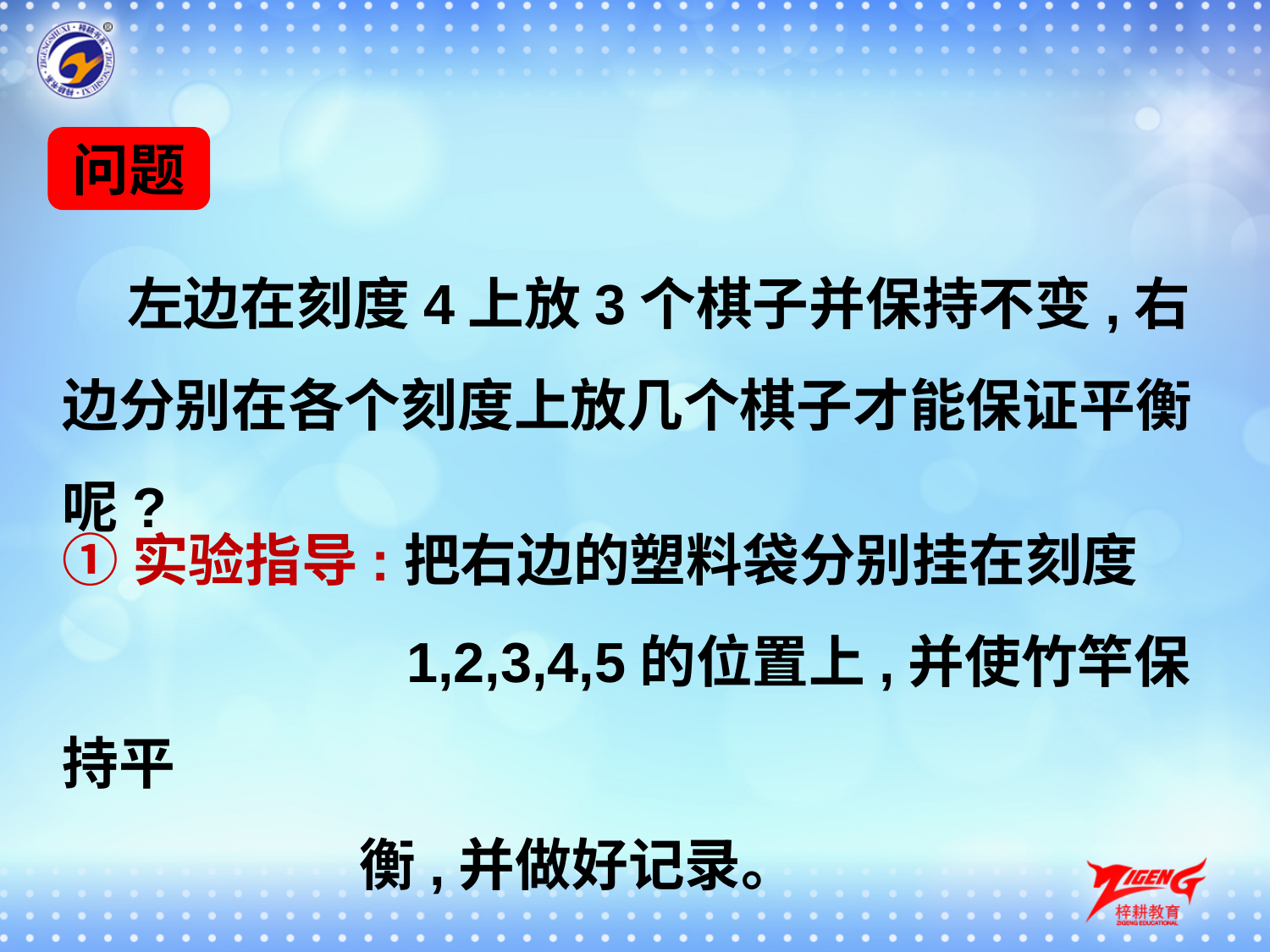

问题
    左边在刻度4上放3个棋子并保持不变,右边分别在各个刻度上放几个棋子才能保证平衡呢?
①实验指导:把右边的塑料袋分别挂在刻度
                      1,2,3,4,5的位置上,并使竹竿保持平
                      衡,并做好记录。